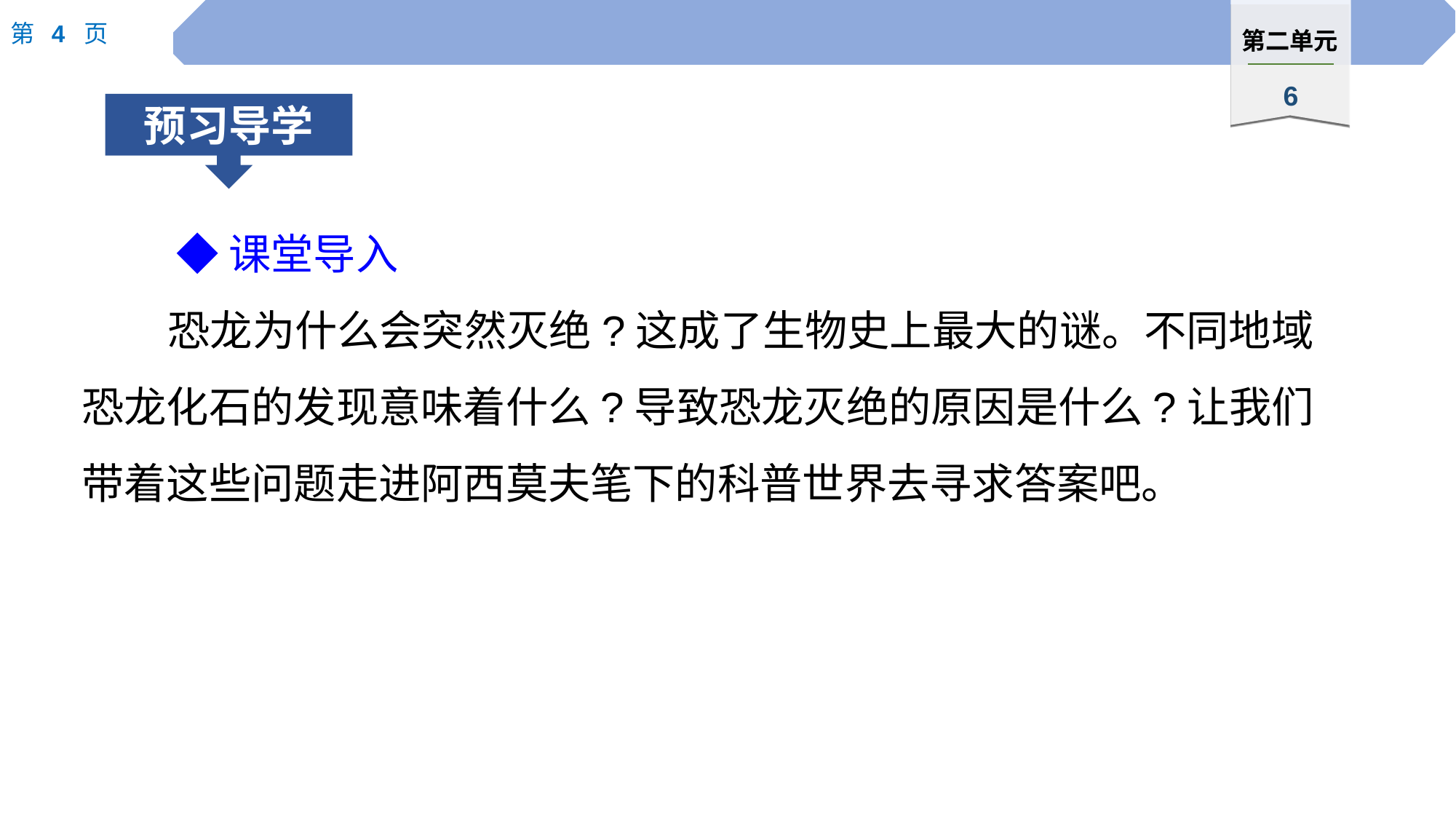

◆课堂导入

恐龙为什么会突然灭绝?这成了生物史上最大的谜。不同地域恐龙化石的发现意味着什么?导致恐龙灭绝的原因是什么?让我们带着这些问题走进阿西莫夫笔下的科普世界去寻求答案吧。